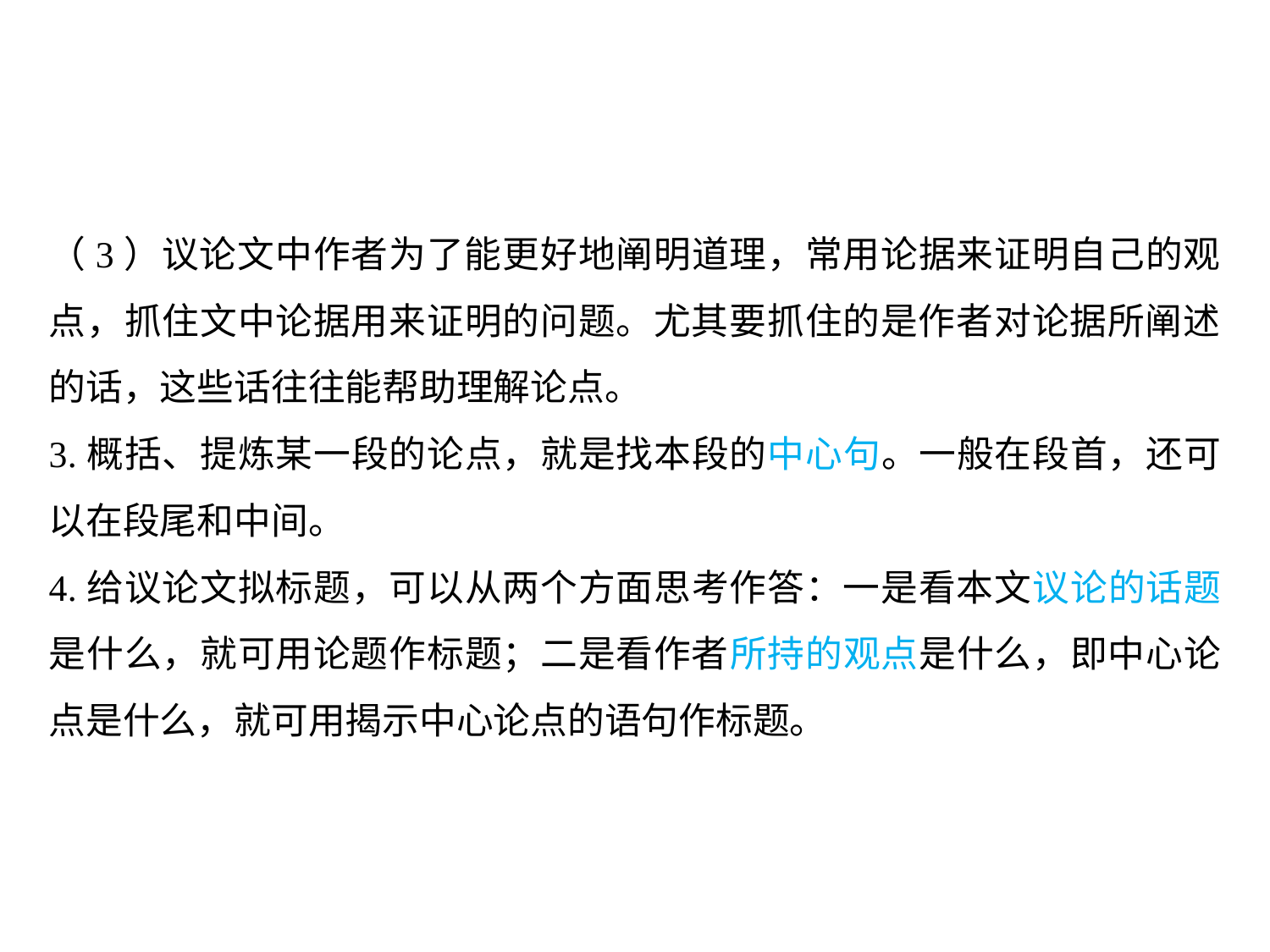

（3）议论文中作者为了能更好地阐明道理，常用论据来证明自己的观点，抓住文中论据用来证明的问题。尤其要抓住的是作者对论据所阐述的话，这些话往往能帮助理解论点。
3.概括、提炼某一段的论点，就是找本段的中心句。一般在段首，还可以在段尾和中间。
4.给议论文拟标题，可以从两个方面思考作答：一是看本文议论的话题是什么，就可用论题作标题；二是看作者所持的观点是什么，即中心论点是什么，就可用揭示中心论点的语句作标题。